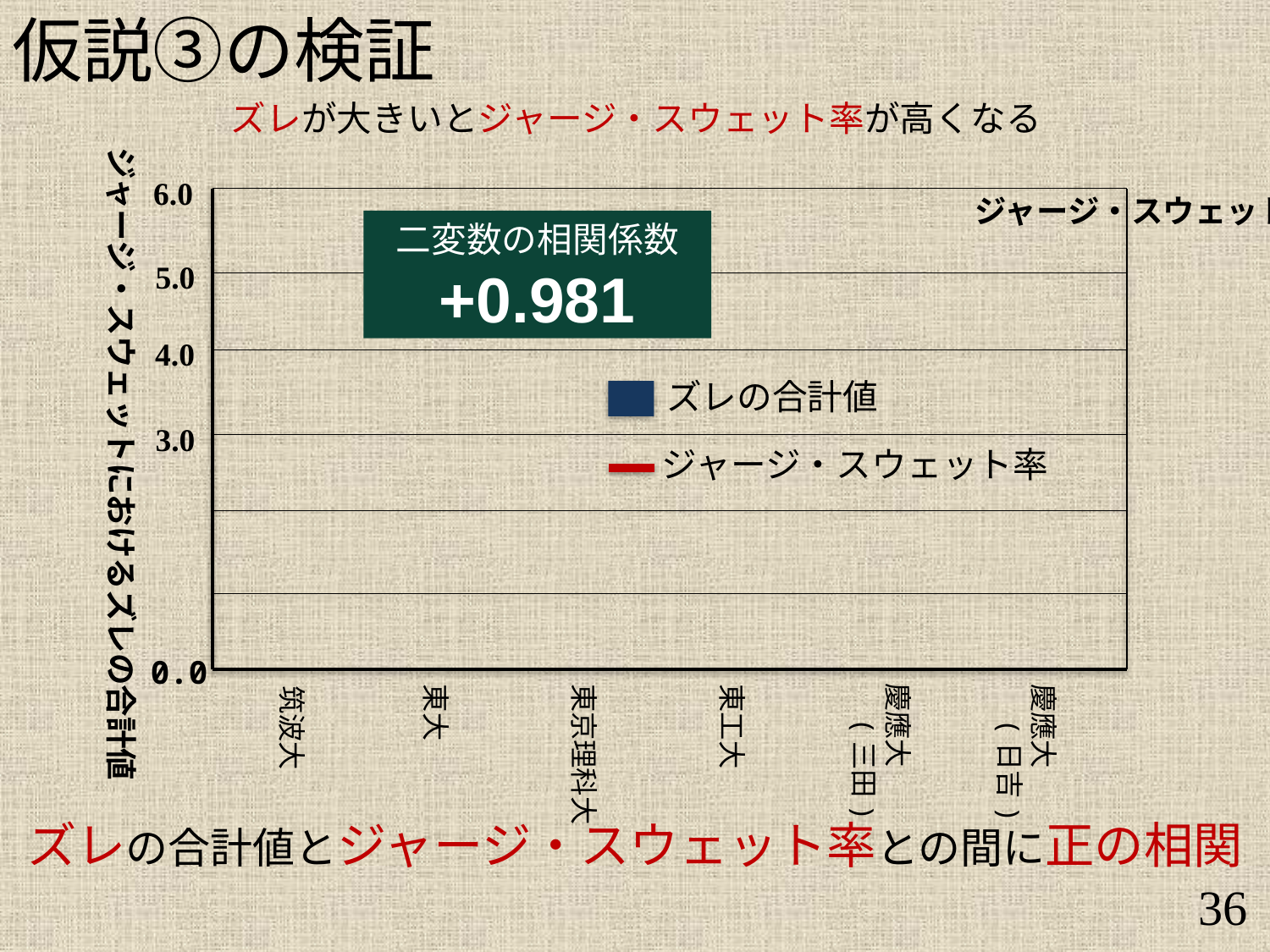

仮説③の検証

### Chart: ズレの大きさとジャージ・スウェット率の関係

| Category |
|---|
ジャージ・スウェットにおけるズレの合計値
6.0

ジャージ・スウェット率(%)
二変数の相関係数
+0.981
5.0

4.0

ズレの合計値

3.0

ジャージ・スウェット率

0.0

慶應大
　(三田)
東京理科大
慶應大
　(日吉)
東工大
東大
筑波大
ズレが大きいとジャージ・スウェット率が高くなる
ズレの合計値とジャージ・スウェット率との間に正の相関
36